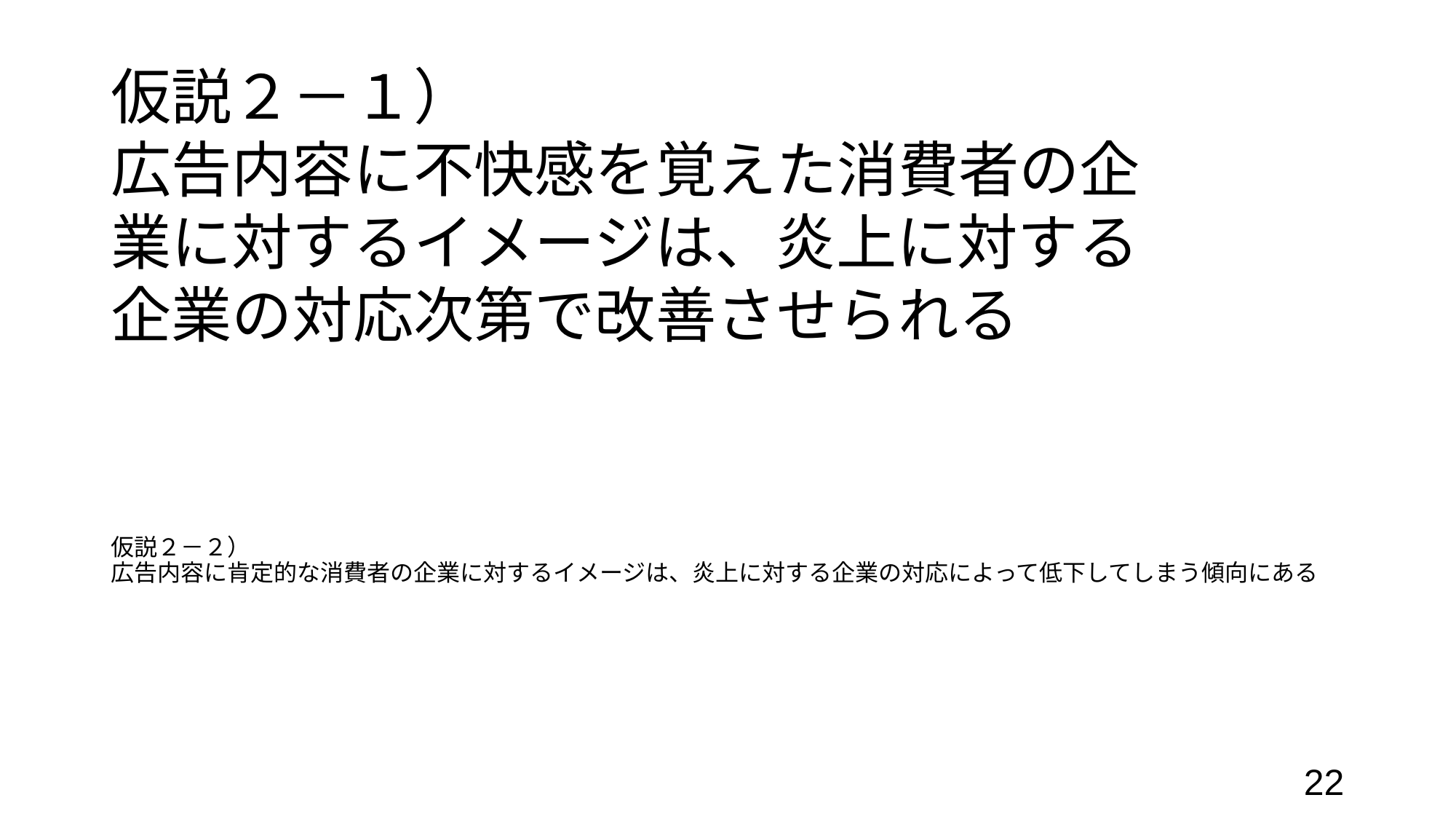

仮説２－１）　
広告内容に不快感を覚えた消費者の企業に対するイメージは、炎上に対する企業の対応次第で改善させられる
# 仮説２－２）　 広告内容に肯定的な消費者の企業に対するイメージは、炎上に対する企業の対応によって低下してしまう傾向にある
22